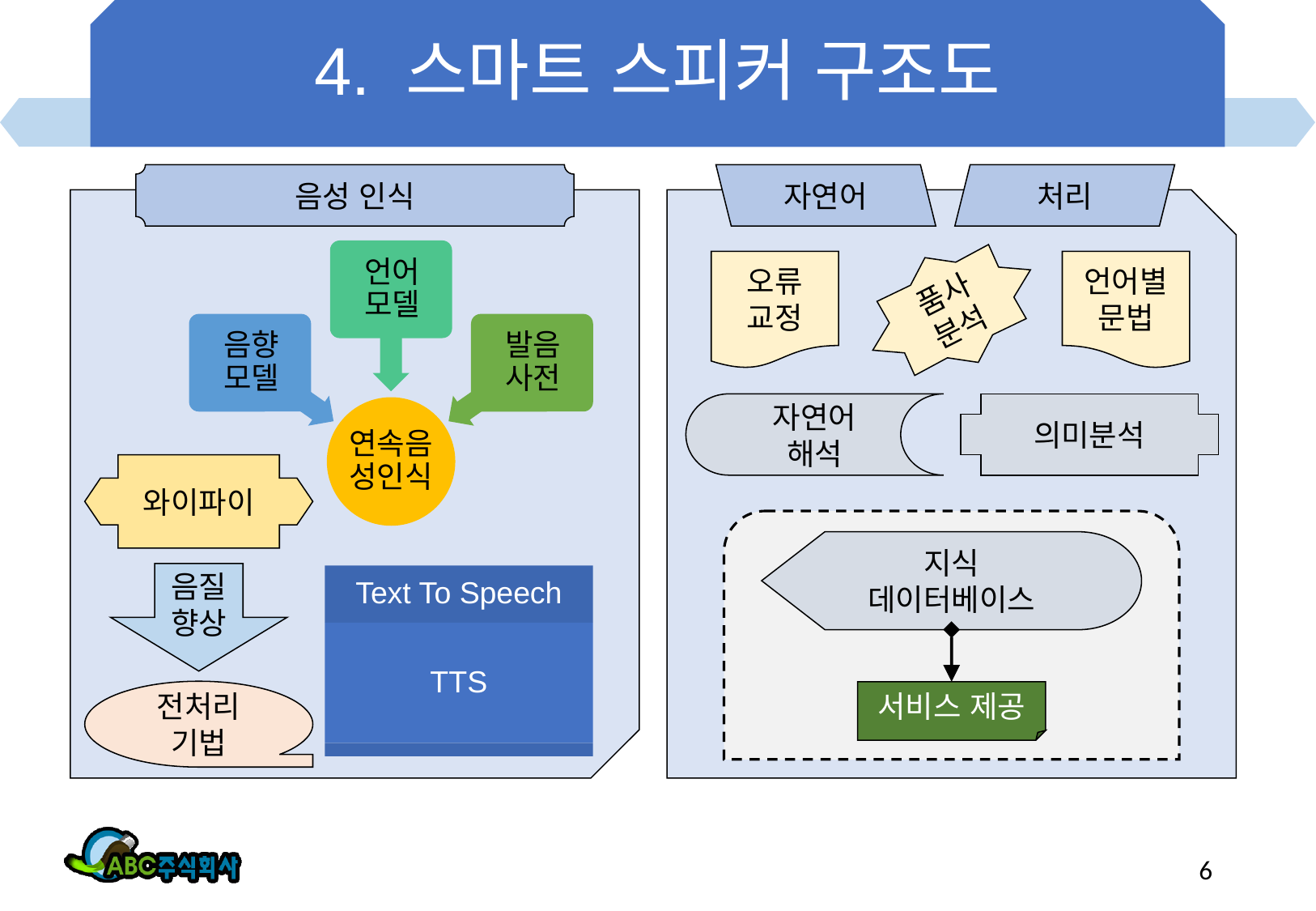

# 4. 스마트 스피커 구조도
음성 인식
자연어
처리

연속음성인식
음향
모델
언어
모델
발음
사전
오류 교정
품사 분석
언어별 문법
자연어 해석
의미분석
와이파이

지식 데이터베이스
음질향상
Text To Speech
TTS
전처리
기법
서비스 제공
6